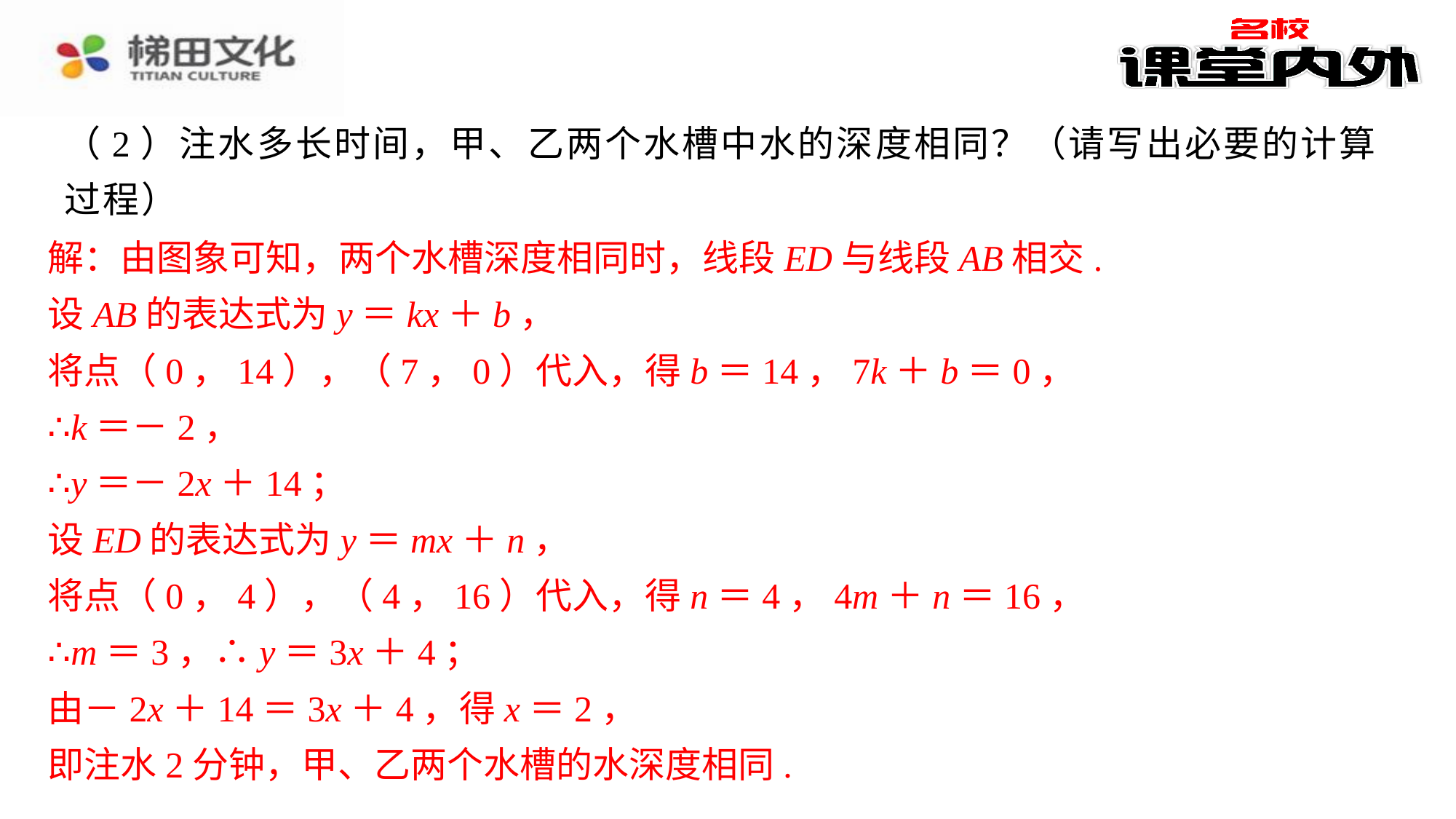

（2）注水多长时间，甲、乙两个水槽中水的深度相同？（请写出必要的计算过程）
解：由图象可知，两个水槽深度相同时，线段ED与线段AB相交.
设AB的表达式为y＝kx＋b，
将点（0，14），（7，0）代入，得b＝14，7k＋b＝0，
∴k＝－2，
∴y＝－2x＋14；
设ED的表达式为y＝mx＋n，
将点（0，4），（4，16）代入，得n＝4，4m＋n＝16，
∴m＝3，∴y＝3x＋4；
由－2x＋14＝3x＋4，得x＝2，
即注水2分钟，甲、乙两个水槽的水深度相同.